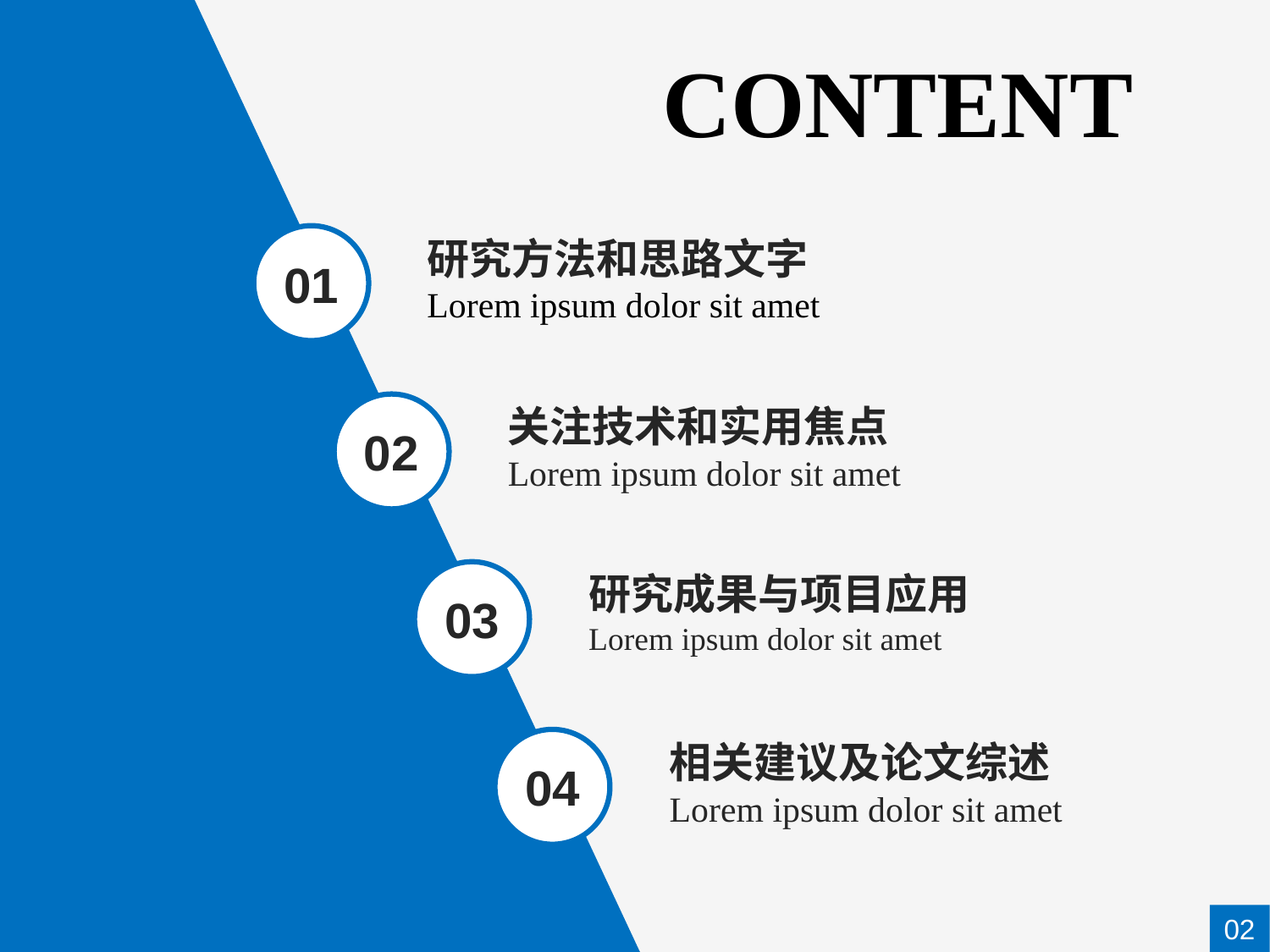

CONTENT

01
研究方法和思路文字
Lorem ipsum dolor sit amet
关注技术和实用焦点
Lorem ipsum dolor sit amet

02
研究成果与项目应用
Lorem ipsum dolor sit amet

03

04
相关建议及论文综述
Lorem ipsum dolor sit amet
02